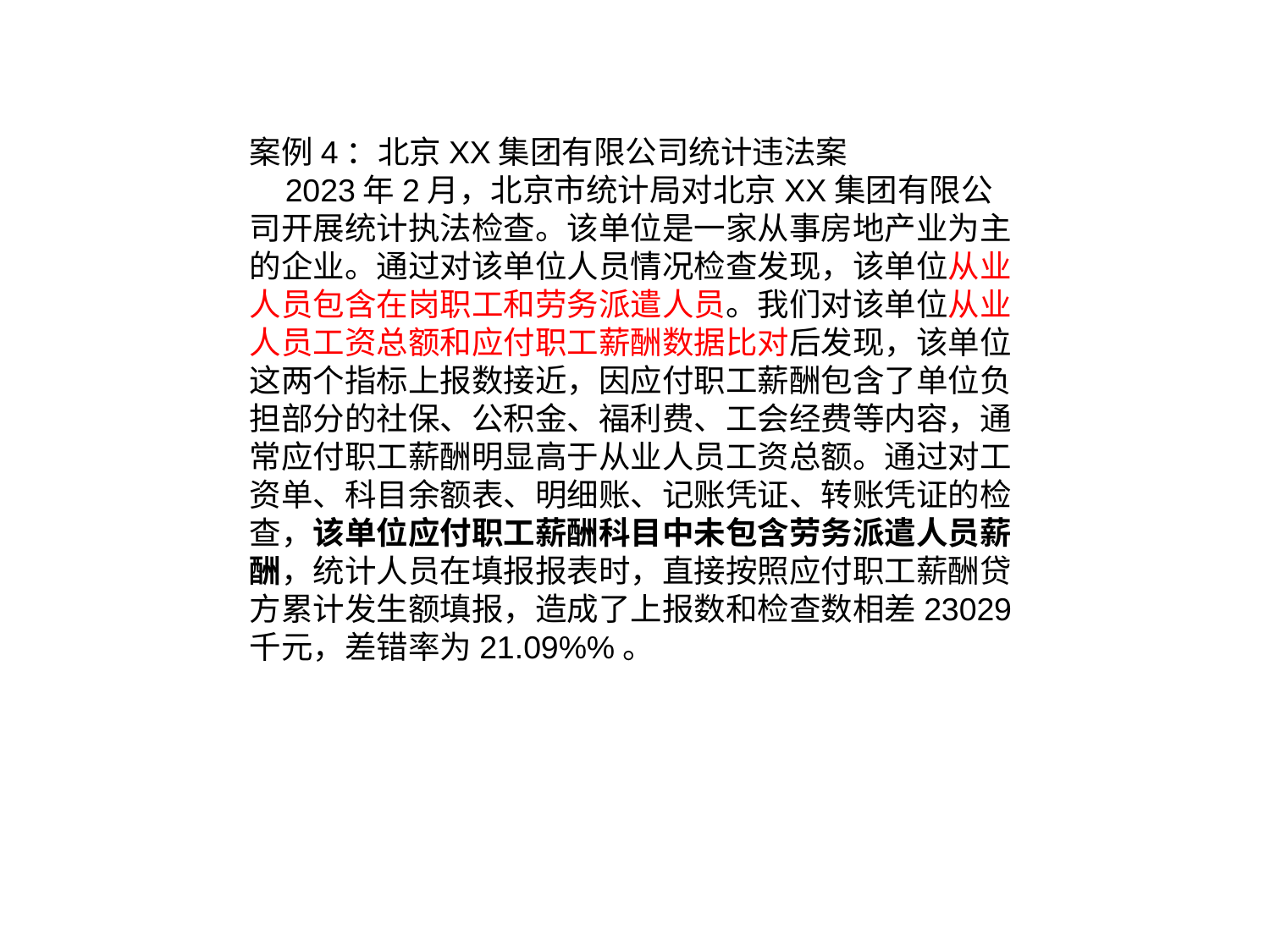

案例4：北京XX集团有限公司统计违法案
    2023年2月，北京市统计局对北京XX集团有限公司开展统计执法检查。该单位是一家从事房地产业为主的企业。通过对该单位人员情况检查发现，该单位从业人员包含在岗职工和劳务派遣人员。我们对该单位从业人员工资总额和应付职工薪酬数据比对后发现，该单位这两个指标上报数接近，因应付职工薪酬包含了单位负担部分的社保、公积金、福利费、工会经费等内容，通常应付职工薪酬明显高于从业人员工资总额。通过对工资单、科目余额表、明细账、记账凭证、转账凭证的检查，该单位应付职工薪酬科目中未包含劳务派遣人员薪酬，统计人员在填报报表时，直接按照应付职工薪酬贷方累计发生额填报，造成了上报数和检查数相差23029千元，差错率为21.09%%。